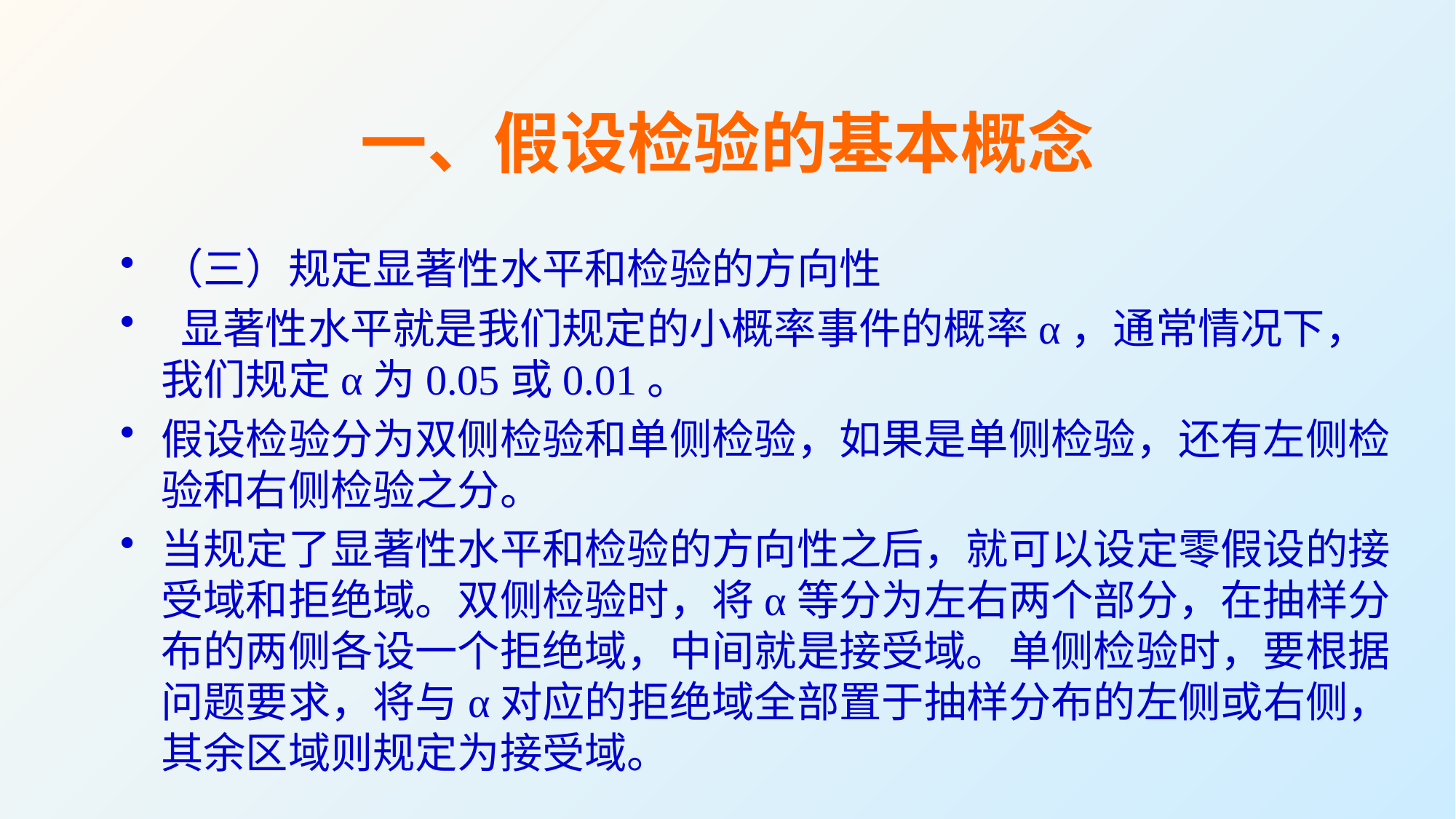

# 一、假设检验的基本概念
（三）规定显著性水平和检验的方向性
 显著性水平就是我们规定的小概率事件的概率α，通常情况下，我们规定α为0.05或0.01。
假设检验分为双侧检验和单侧检验，如果是单侧检验，还有左侧检验和右侧检验之分。
当规定了显著性水平和检验的方向性之后，就可以设定零假设的接受域和拒绝域。双侧检验时，将α等分为左右两个部分，在抽样分布的两侧各设一个拒绝域，中间就是接受域。单侧检验时，要根据问题要求，将与α对应的拒绝域全部置于抽样分布的左侧或右侧，其余区域则规定为接受域。